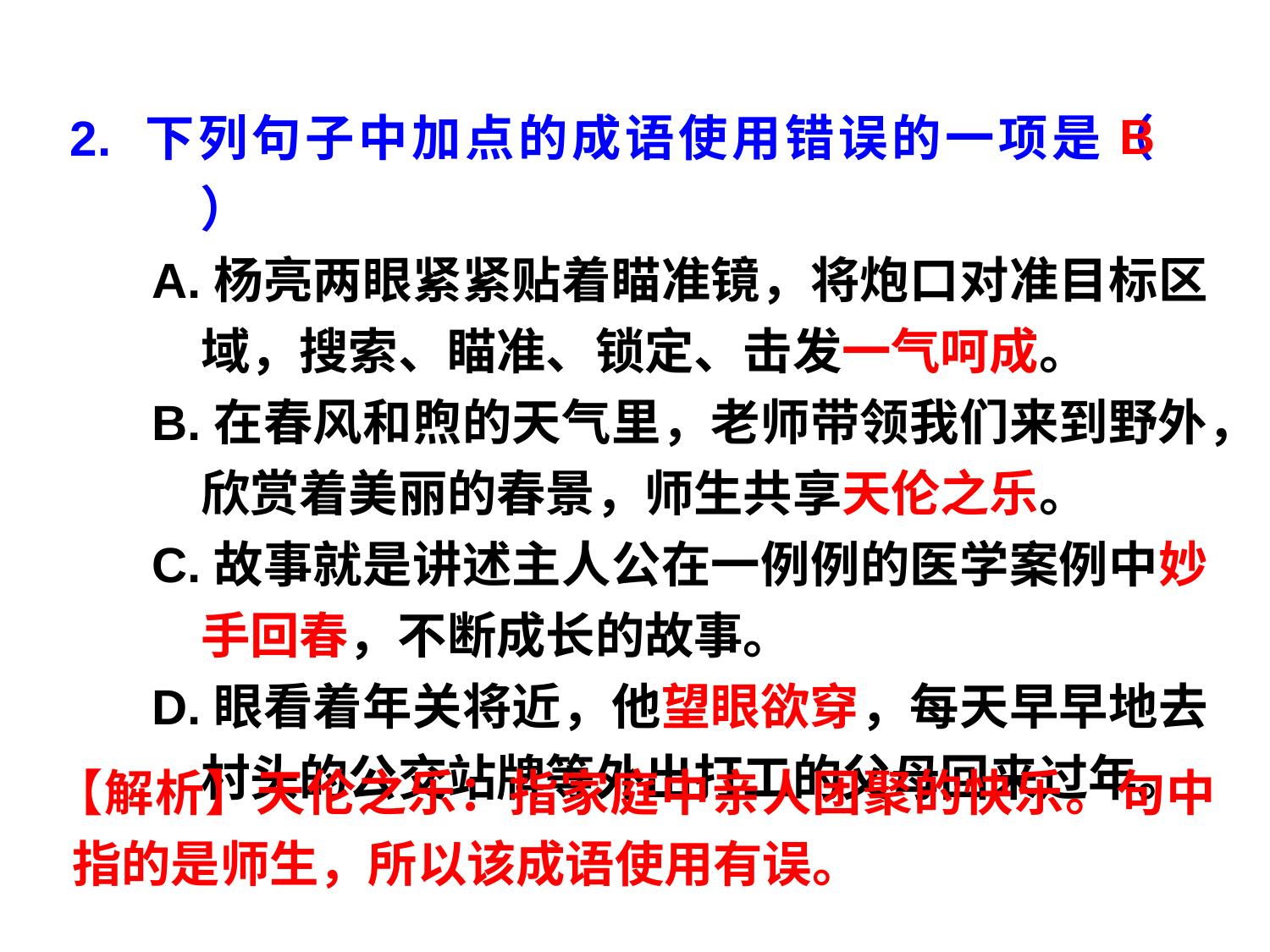

B
2. 下列句子中加点的成语使用错误的一项是（　　）
A.杨亮两眼紧紧贴着瞄准镜，将炮口对准目标区域，搜索、瞄准、锁定、击发一气呵成。
B.在春风和煦的天气里，老师带领我们来到野外，欣赏着美丽的春景，师生共享天伦之乐。
C.故事就是讲述主人公在一例例的医学案例中妙手回春，不断成长的故事。
D.眼看着年关将近，他望眼欲穿，每天早早地去村头的公交站牌等外出打工的父母回来过年。
【解析】天伦之乐：指家庭中亲人团聚的快乐。句中指的是师生，所以该成语使用有误。